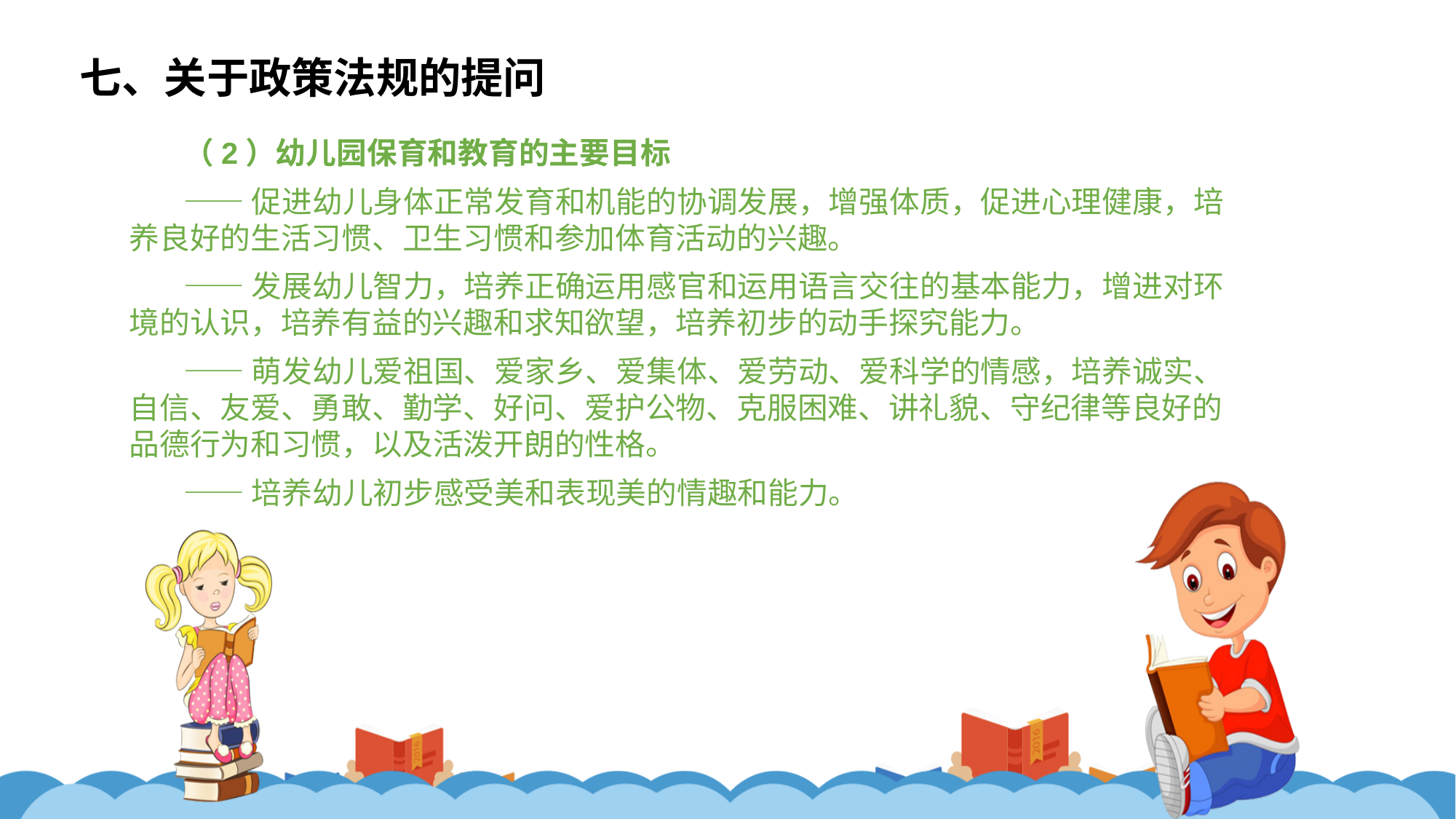

七、关于政策法规的提问
（2）幼儿园保育和教育的主要目标
——促进幼儿身体正常发育和机能的协调发展，增强体质，促进心理健康，培养良好的生活习惯、卫生习惯和参加体育活动的兴趣。
——发展幼儿智力，培养正确运用感官和运用语言交往的基本能力，增进对环境的认识，培养有益的兴趣和求知欲望，培养初步的动手探究能力。
——萌发幼儿爱祖国、爱家乡、爱集体、爱劳动、爱科学的情感，培养诚实、自信、友爱、勇敢、勤学、好问、爱护公物、克服困难、讲礼貌、守纪律等良好的品德行为和习惯，以及活泼开朗的性格。
——培养幼儿初步感受美和表现美的情趣和能力。